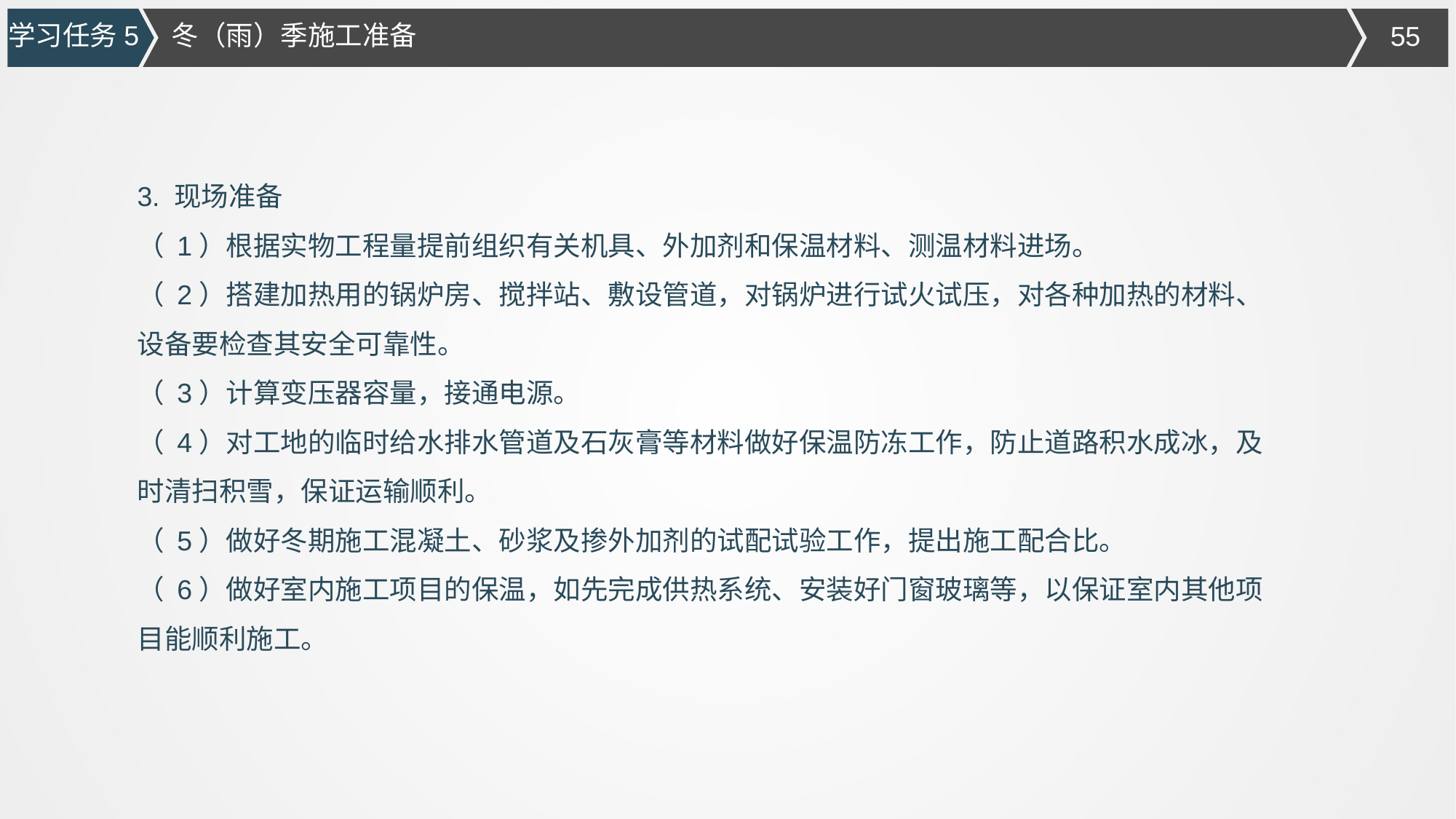

学习任务5
冬（雨）季施工准备

3. 现场准备
（ 1）根据实物工程量提前组织有关机具、外加剂和保温材料、测温材料进场。
（ 2）搭建加热用的锅炉房、搅拌站、敷设管道，对锅炉进行试火试压，对各种加热的材料、设备要检查其安全可靠性。
（ 3）计算变压器容量，接通电源。
（ 4）对工地的临时给水排水管道及石灰膏等材料做好保温防冻工作，防止道路积水成冰，及时清扫积雪，保证运输顺利。
（ 5）做好冬期施工混凝土、砂浆及掺外加剂的试配试验工作，提出施工配合比。
（ 6）做好室内施工项目的保温，如先完成供热系统、安装好门窗玻璃等，以保证室内其他项目能顺利施工。